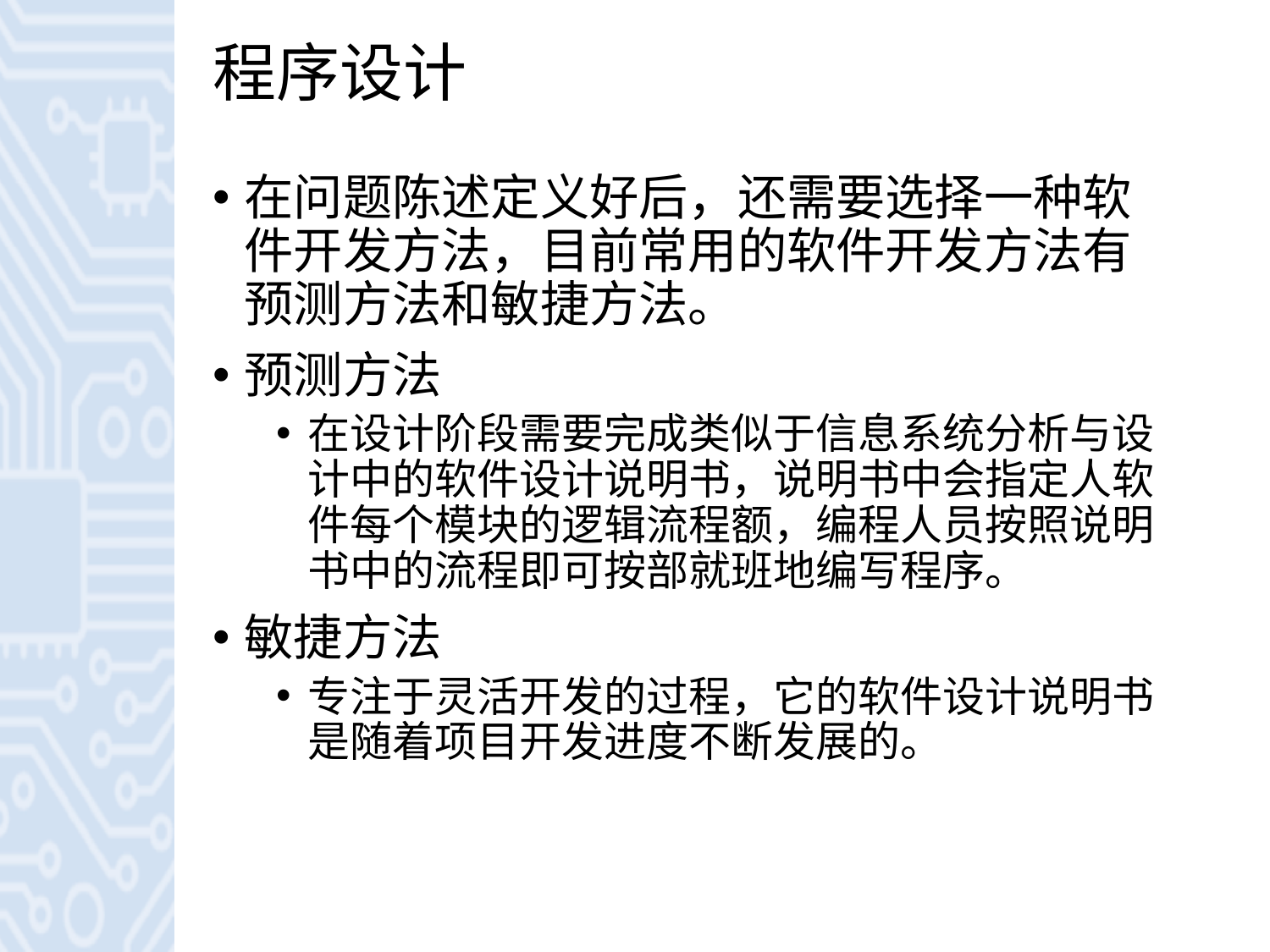

# 程序设计
在问题陈述定义好后，还需要选择一种软件开发方法，目前常用的软件开发方法有预测方法和敏捷方法。
预测方法
在设计阶段需要完成类似于信息系统分析与设计中的软件设计说明书，说明书中会指定人软件每个模块的逻辑流程额，编程人员按照说明书中的流程即可按部就班地编写程序。
敏捷方法
专注于灵活开发的过程，它的软件设计说明书是随着项目开发进度不断发展的。